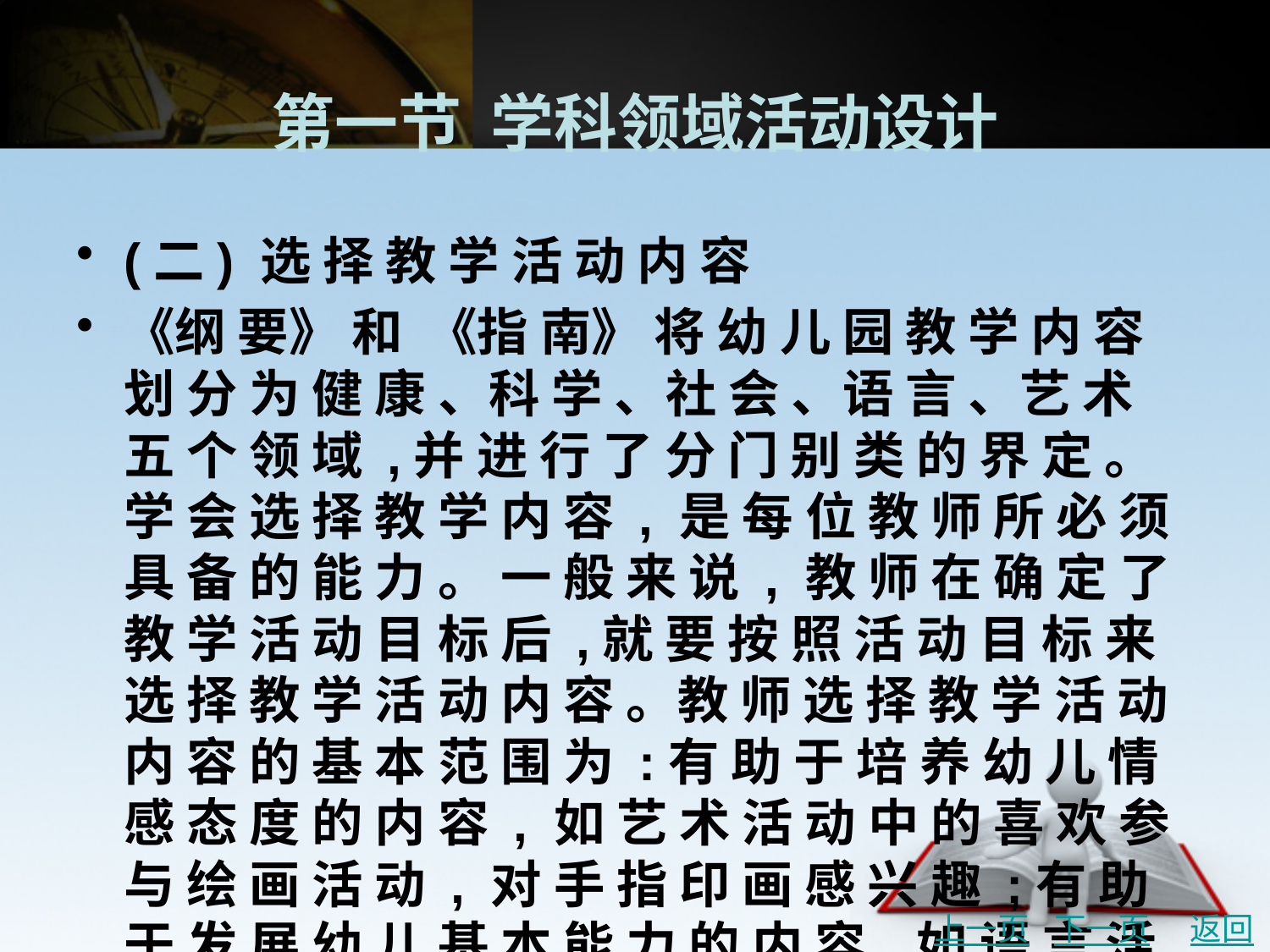

# 第一节  学科领域活动设计
(二) 选 择 教 学 活 动 内 容
《纲 要》 和  《指 南》 将 幼 儿 园 教 学 内 容 划 分 为 健 康 、科 学 、社 会 、语 言 、艺 术 五 个 领 域 ,并 进 行 了 分 门 别 类 的 界 定 。学 会 选 择 教 学 内 容 , 是 每 位 教 师 所 必 须 具 备 的 能 力 。 一 般 来 说 , 教 师 在 确 定 了 教 学 活 动 目 标 后 ,就 要 按 照 活 动 目 标 来 选 择 教 学 活 动 内 容 。教 师 选 择 教 学 活 动 内 容 的 基 本 范 围 为 :有 助 于 培 养 幼 儿 情 感 态 度 的 内 容 , 如 艺 术 活 动 中 的 喜 欢 参 与 绘 画 活 动 , 对 手 指 印 画 感 兴 趣 ;有 助 于 发 展 幼 儿 基 本 能 力 的 内 容 ,如 语 言 活 动 中 的 创 编 故 事 、续 编 故 事 结 尾 等 ;有 助 于 幼 儿 获 得 基 础 知 识 的 内 容 ,如 科 学 活 动 中 认 识 蚂 蚁 的 外 部 特 征 。

上一页
下一页
返回